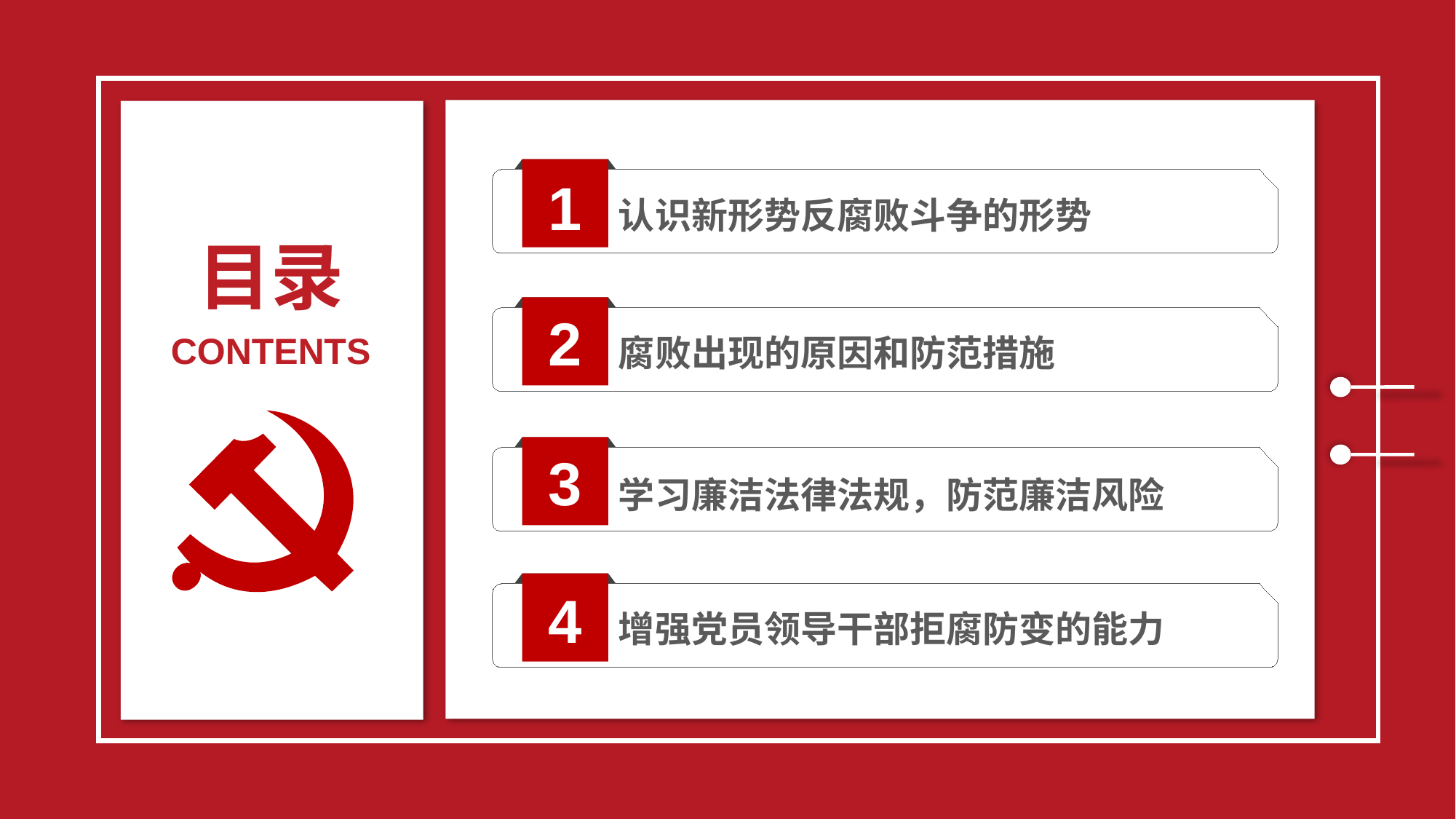

1

认识新形势反腐败斗争的形势
目录

2

CONTENTS
腐败出现的原因和防范措施

3

学习廉洁法律法规，防范廉洁风险

4

增强党员领导干部拒腐防变的能力